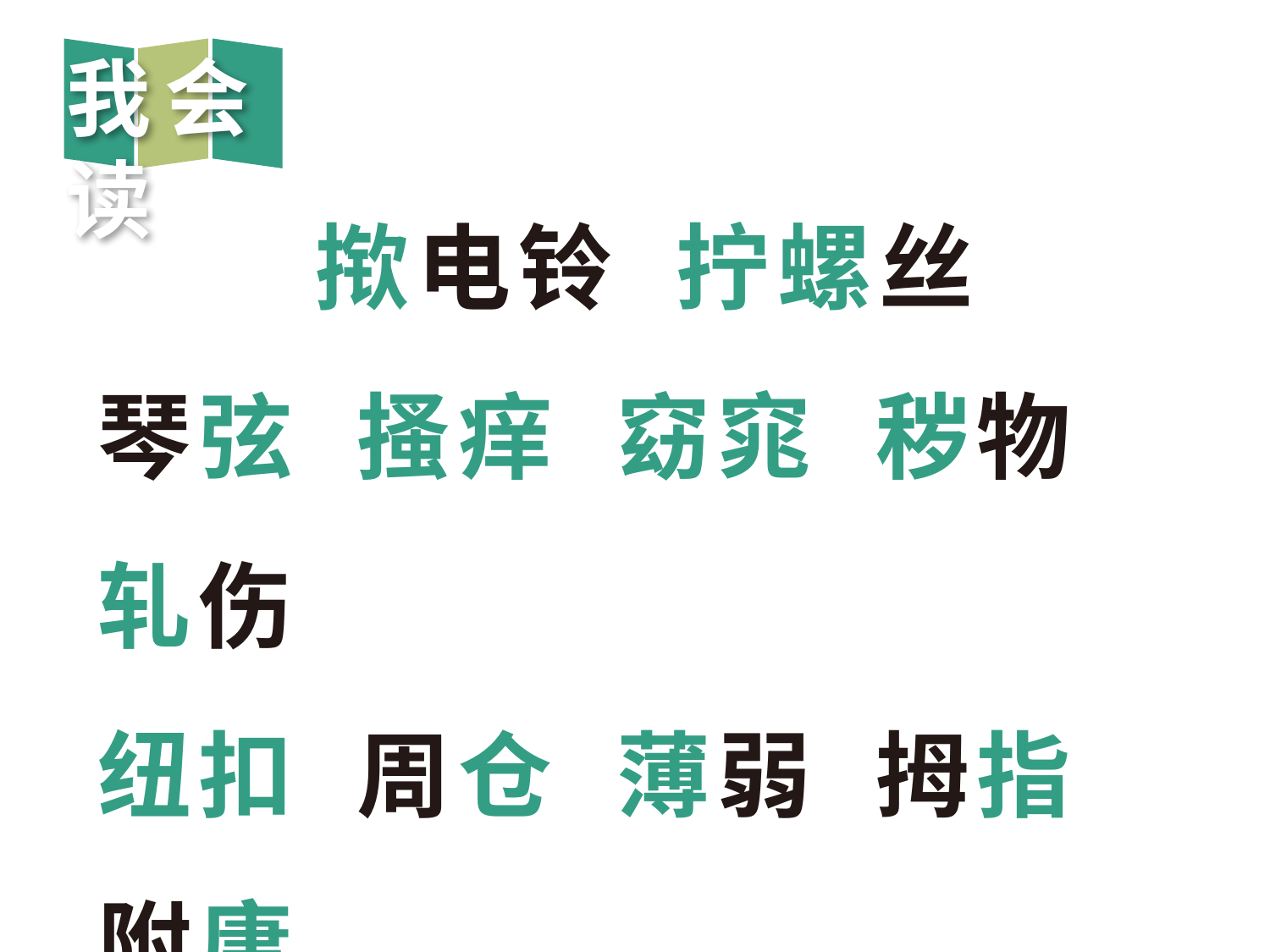

我会读

揿电铃  拧螺丝
琴弦  搔痒  窈窕  秽物  轧伤
纽扣  周仓  薄弱  拇指  附庸
爱憎  拇指  相貌  渺小  享乐